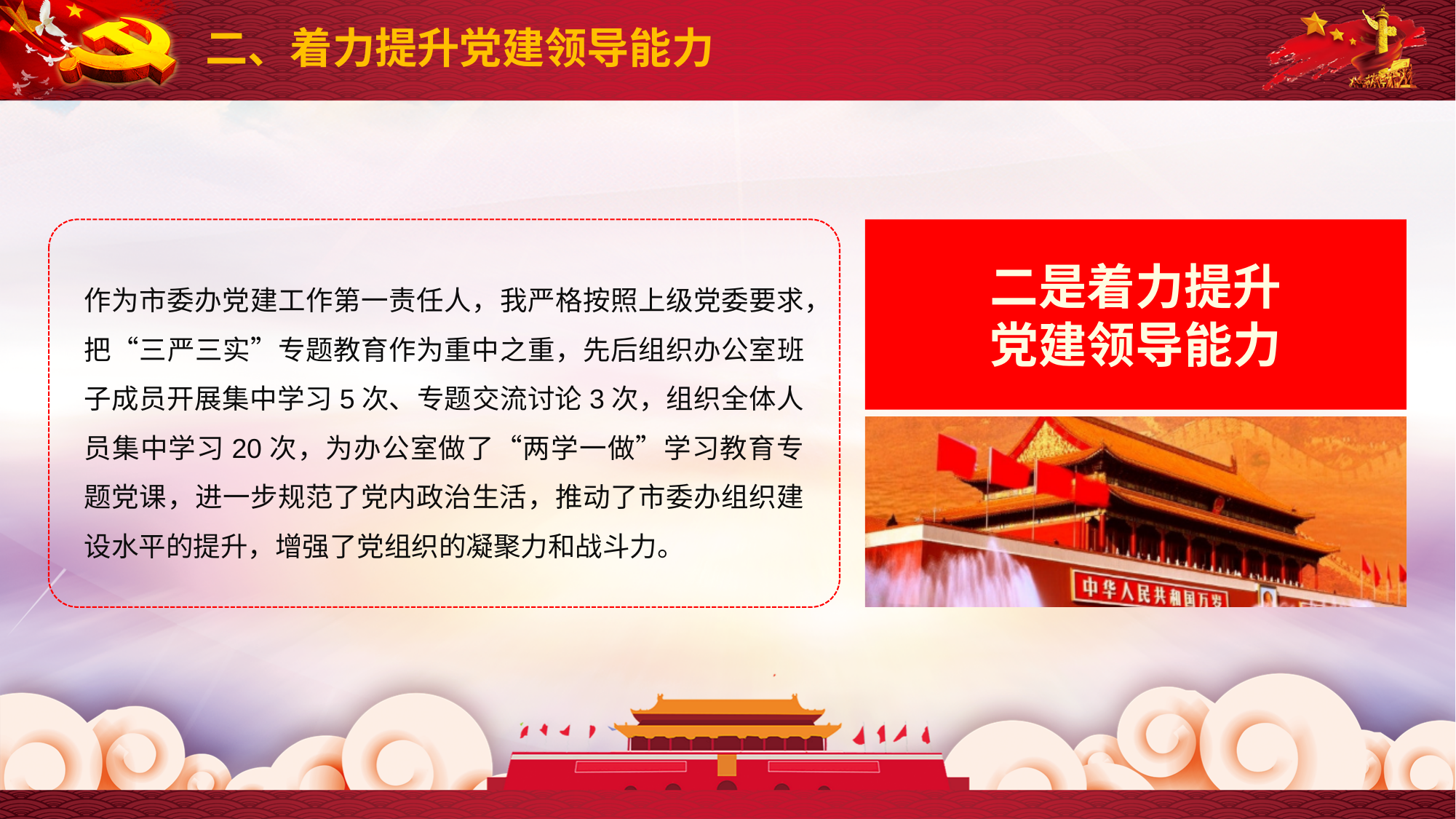

二、着力提升党建领导能力

二是着力提升
党建领导能力
作为市委办党建工作第一责任人，我严格按照上级党委要求，把“三严三实”专题教育作为重中之重，先后组织办公室班子成员开展集中学习5次、专题交流讨论3次，组织全体人员集中学习20次，为办公室做了“两学一做”学习教育专题党课，进一步规范了党内政治生活，推动了市委办组织建设水平的提升，增强了党组织的凝聚力和战斗力。